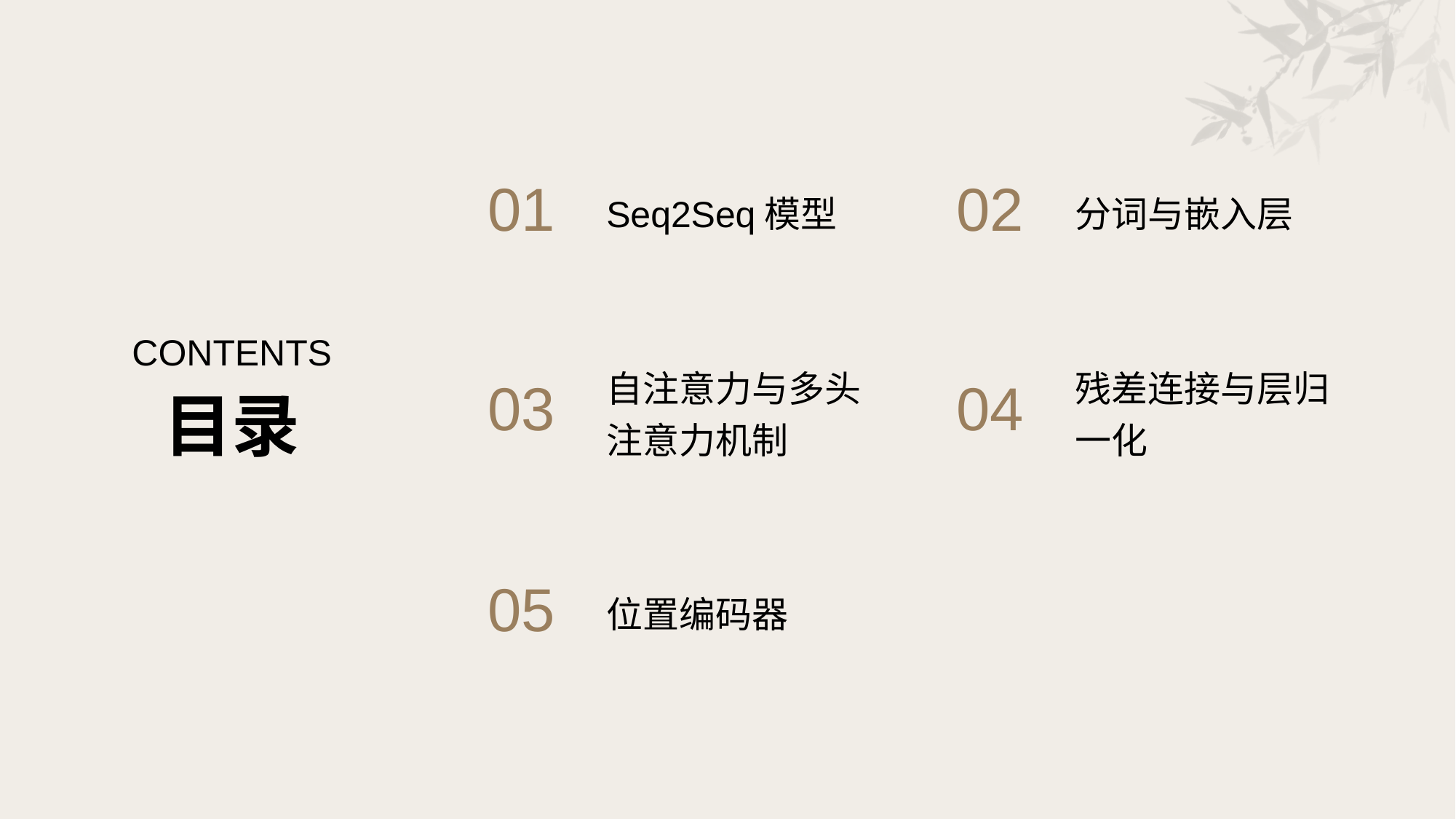

Seq2Seq模型
分词与嵌入层

01
02
CONTENTS
自注意力与多头注意力机制
残差连接与层归一化

03
04
目录
位置编码器

05